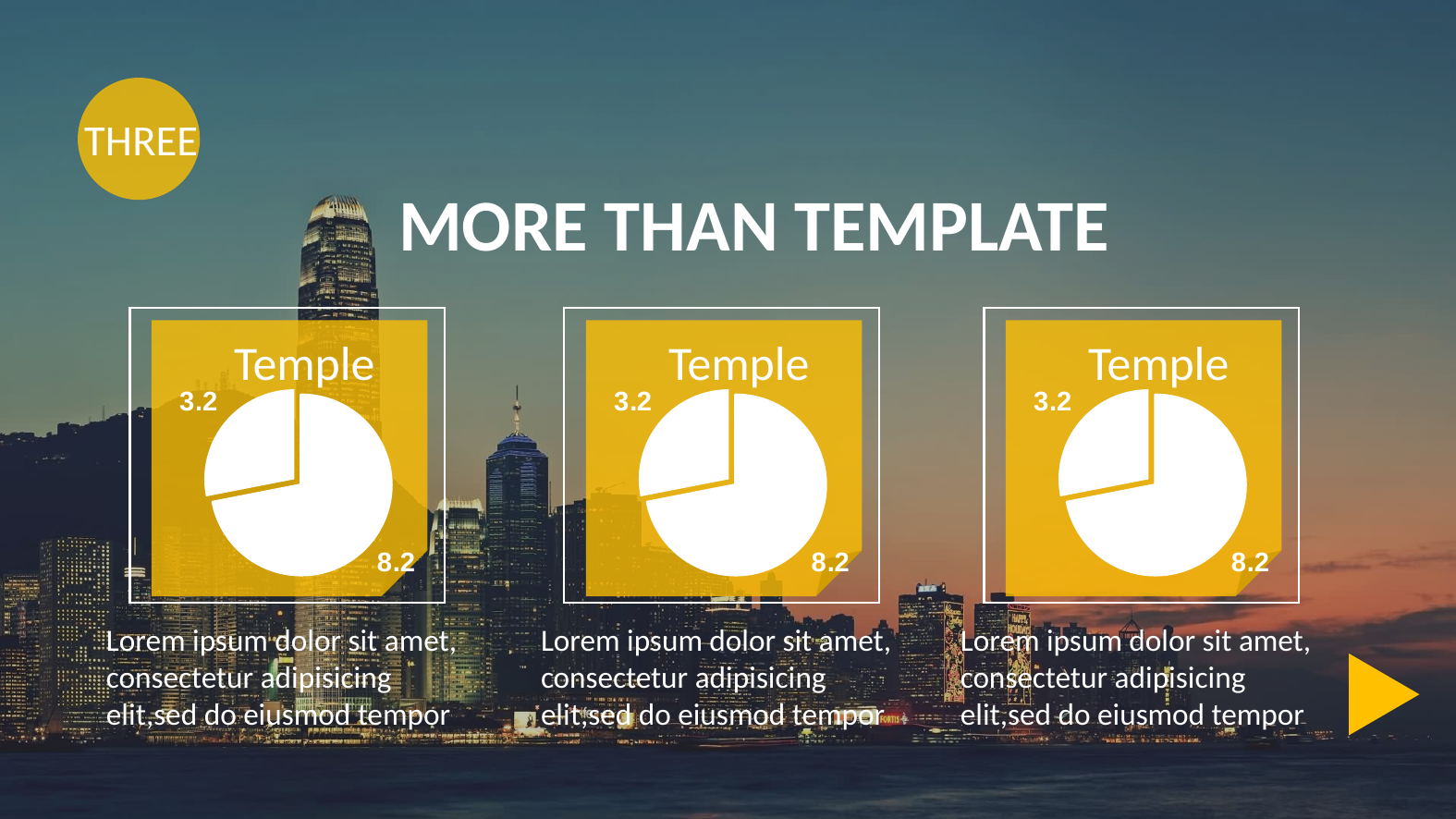

THREE
MORE THAN TEMPLATE

Temple
Temple
Temple

### Chart

| Category | 销售额 |
|---|---|
| 第一季度 | 8.2 |
| 第二季度 | 3.2 |

### Chart

| Category | 销售额 |
|---|---|
| 第一季度 | 8.2 |
| 第二季度 | 3.2 |

### Chart

| Category | 销售额 |
|---|---|
| 第一季度 | 8.2 |
| 第二季度 | 3.2 |
Lorem ipsum dolor sit amet, consectetur adipisicing elit,sed do eiusmod tempor
Lorem ipsum dolor sit amet, consectetur adipisicing elit,sed do eiusmod tempor
Lorem ipsum dolor sit amet, consectetur adipisicing elit,sed do eiusmod tempor